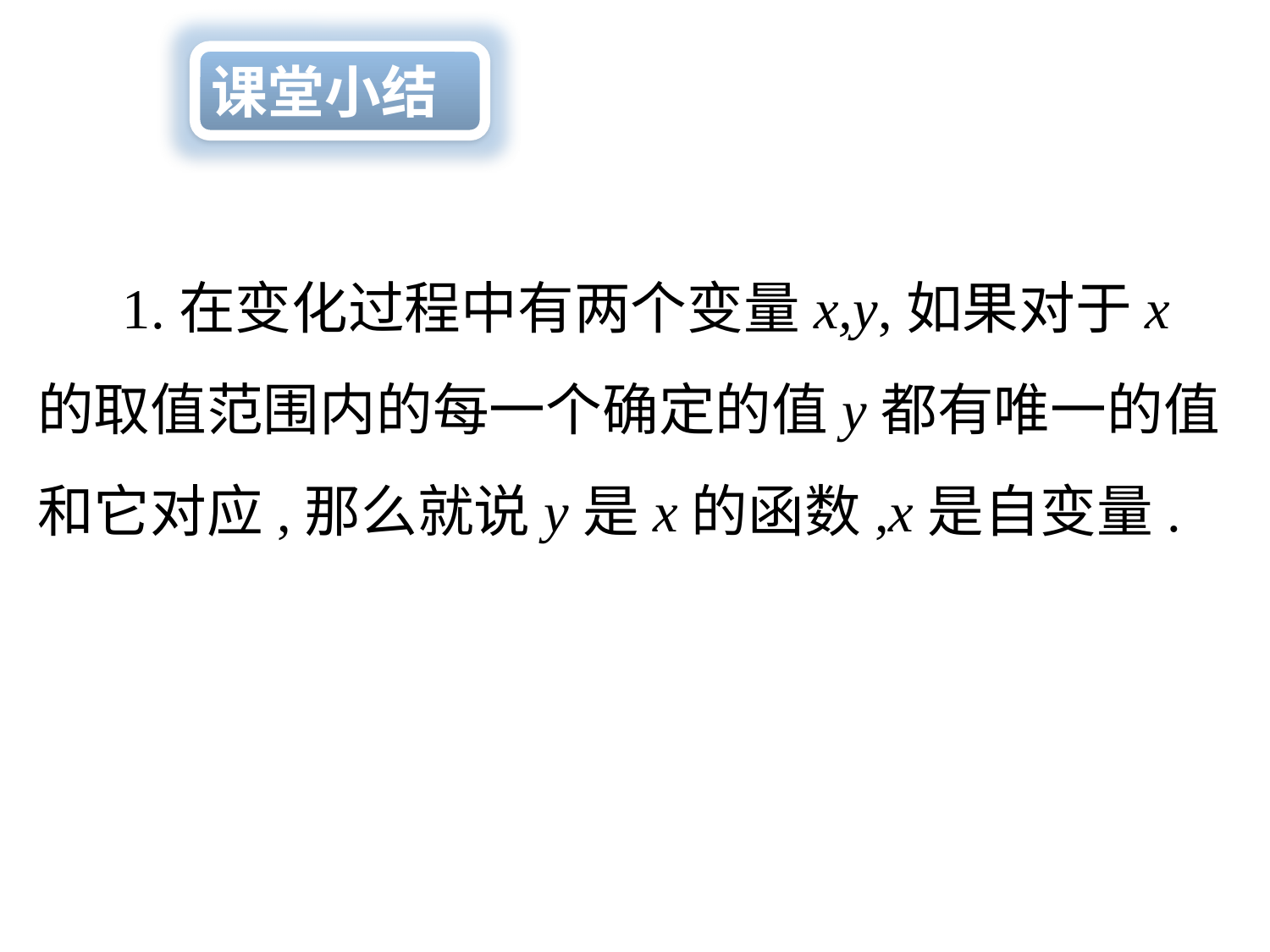

课堂小结
      1.在变化过程中有两个变量x,y,如果对于x的取值范围内的每一个确定的值y都有唯一的值和它对应,那么就说y是x的函数,x是自变量.